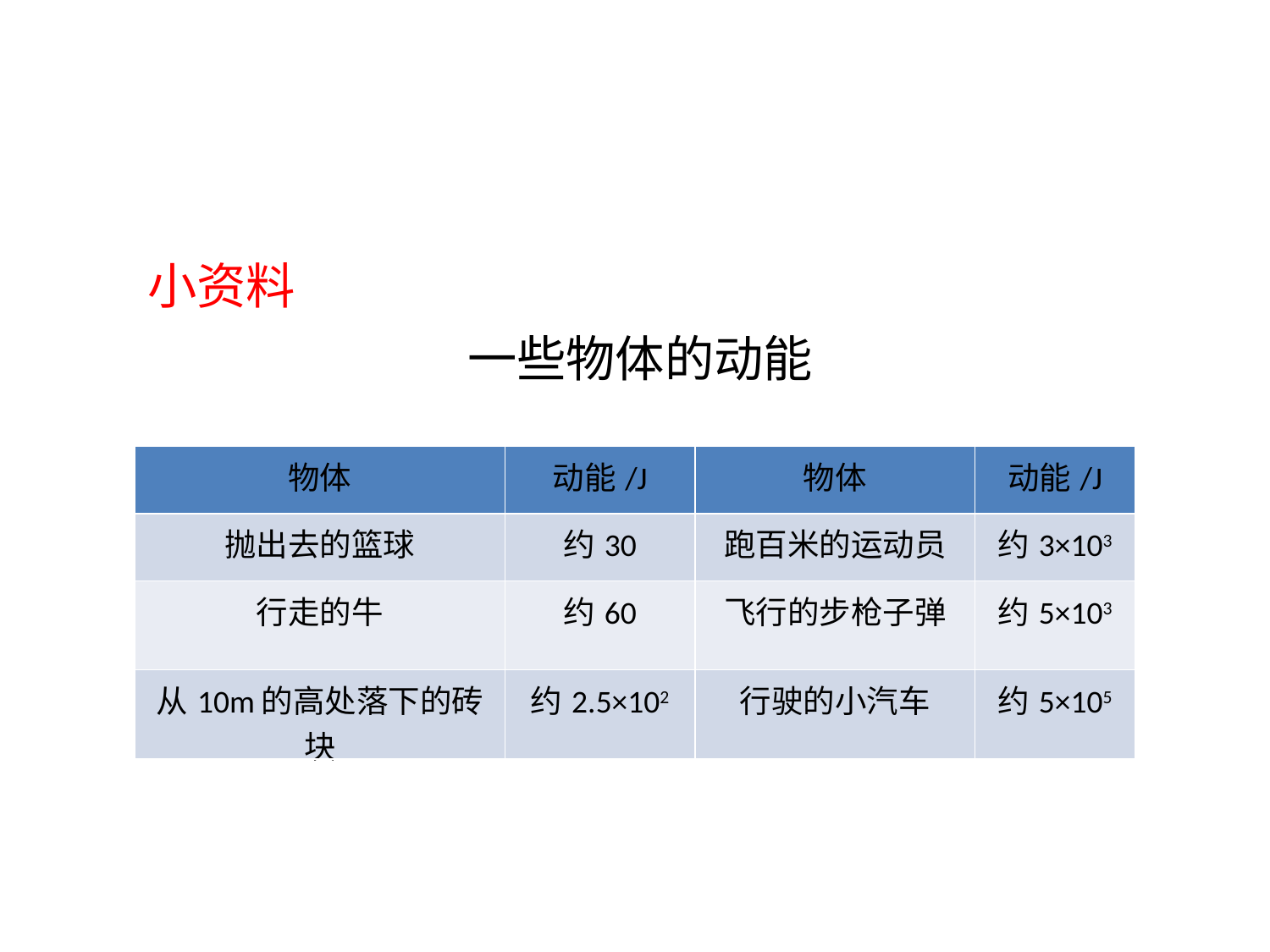

小资料
一些物体的动能
| 物体 | 动能/J | 物体 | 动能/J |
| --- | --- | --- | --- |
| 抛出去的篮球 | 约30 | 跑百米的运动员 | 约3×103 |
| 行走的牛 | 约60 | 飞行的步枪子弹 | 约5×103 |
| 从10m的高处落下的砖块 | 约2.5×102 | 行驶的小汽车 | 约5×105 |